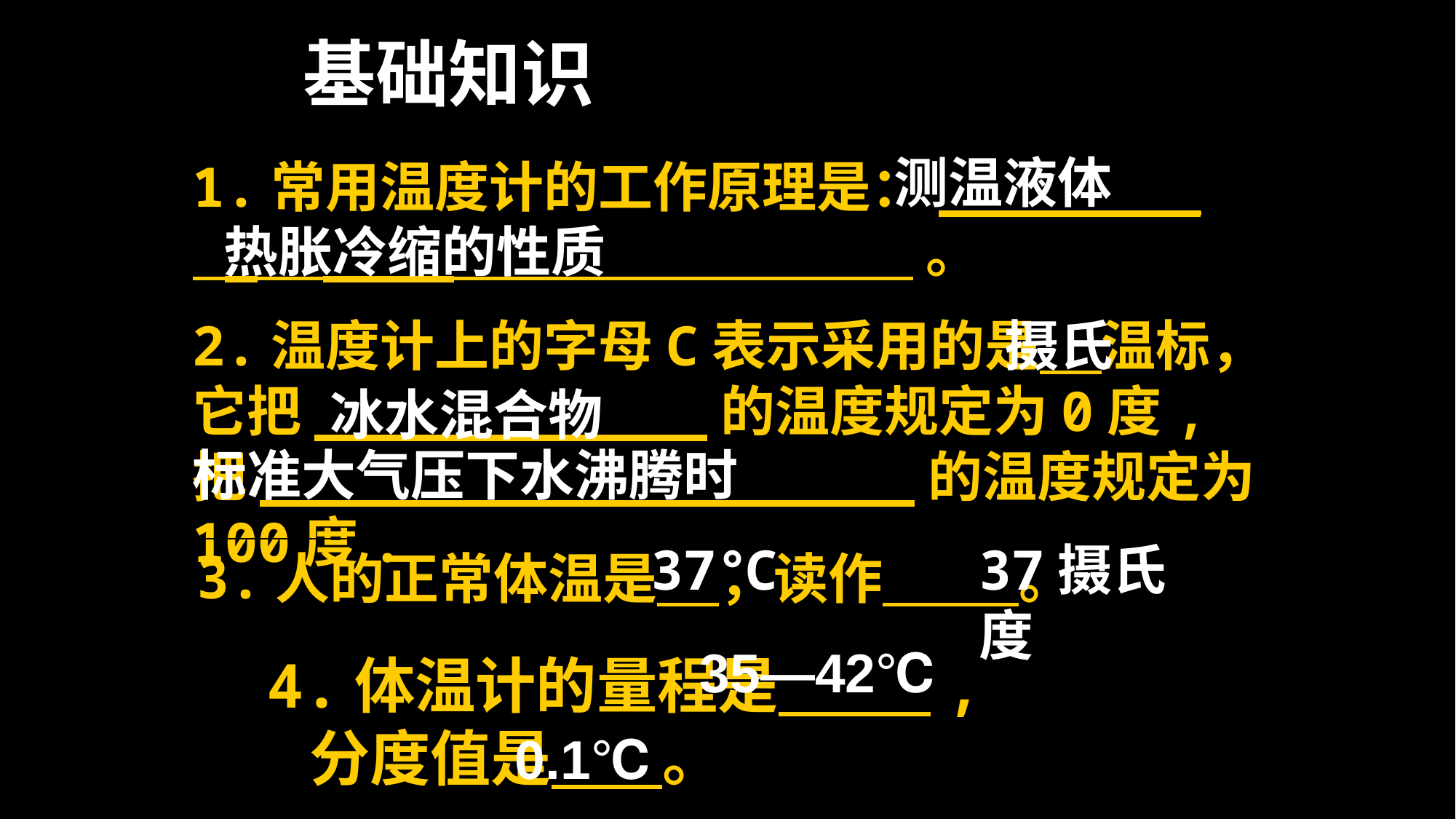

基础知识
测温液体
1.常用温度计的工作原理是：________  _  ____              。
热胀冷缩的性质
2.温度计上的字母C表示采用的是     温标，它把____________的温度规定为0度,把____________________的温度规定为100度.
摄氏
冰水混合物
标准大气压下水沸腾时
37℃
37摄氏度
3.人的正常体温是     ，读作           。
35—42℃
4.体温计的量程是           ,
  分度值是        。
0.1℃